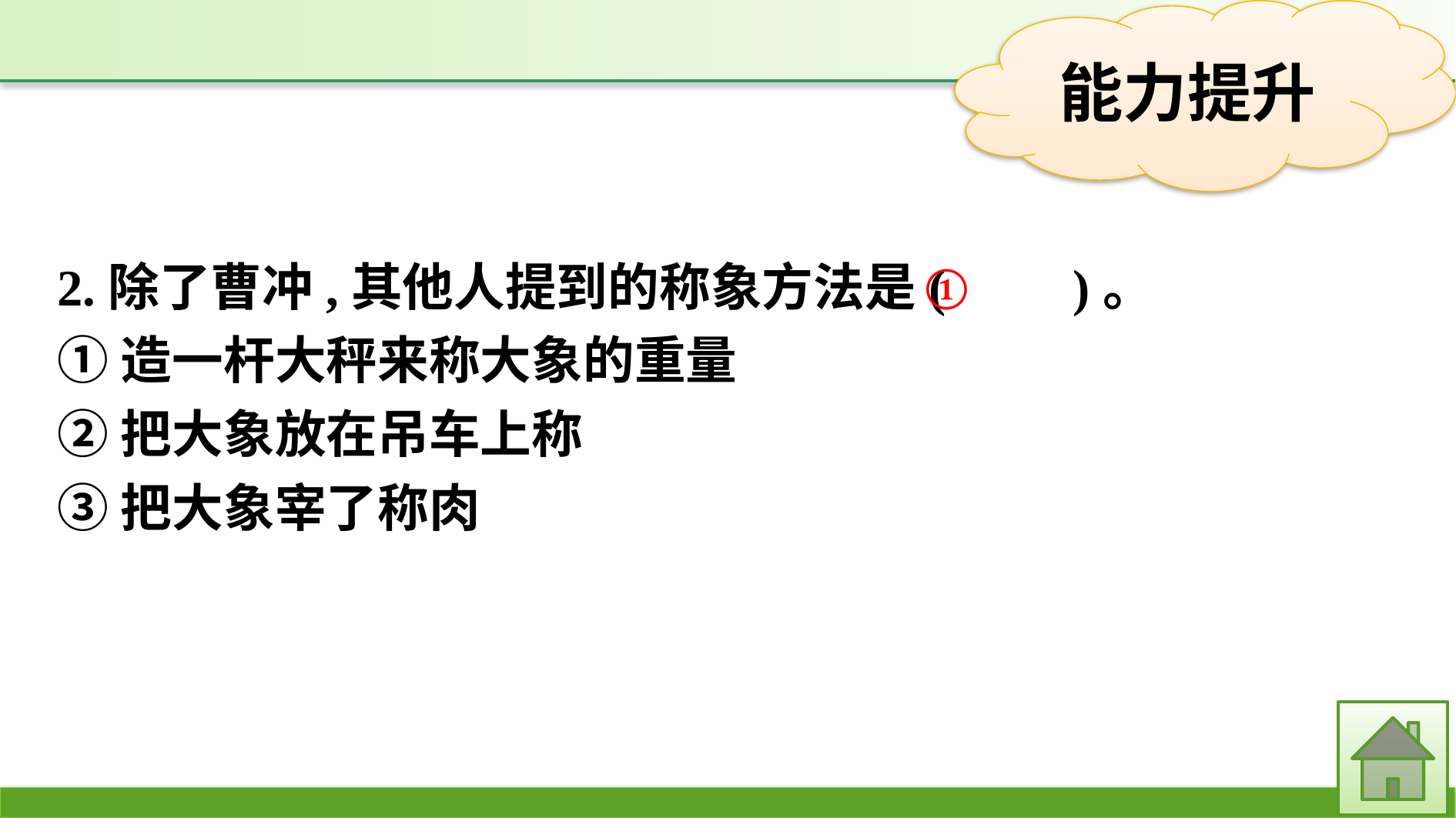

2.除了曹冲,其他人提到的称象方法是(　　)。
①造一杆大秤来称大象的重量
②把大象放在吊车上称
③把大象宰了称肉
①